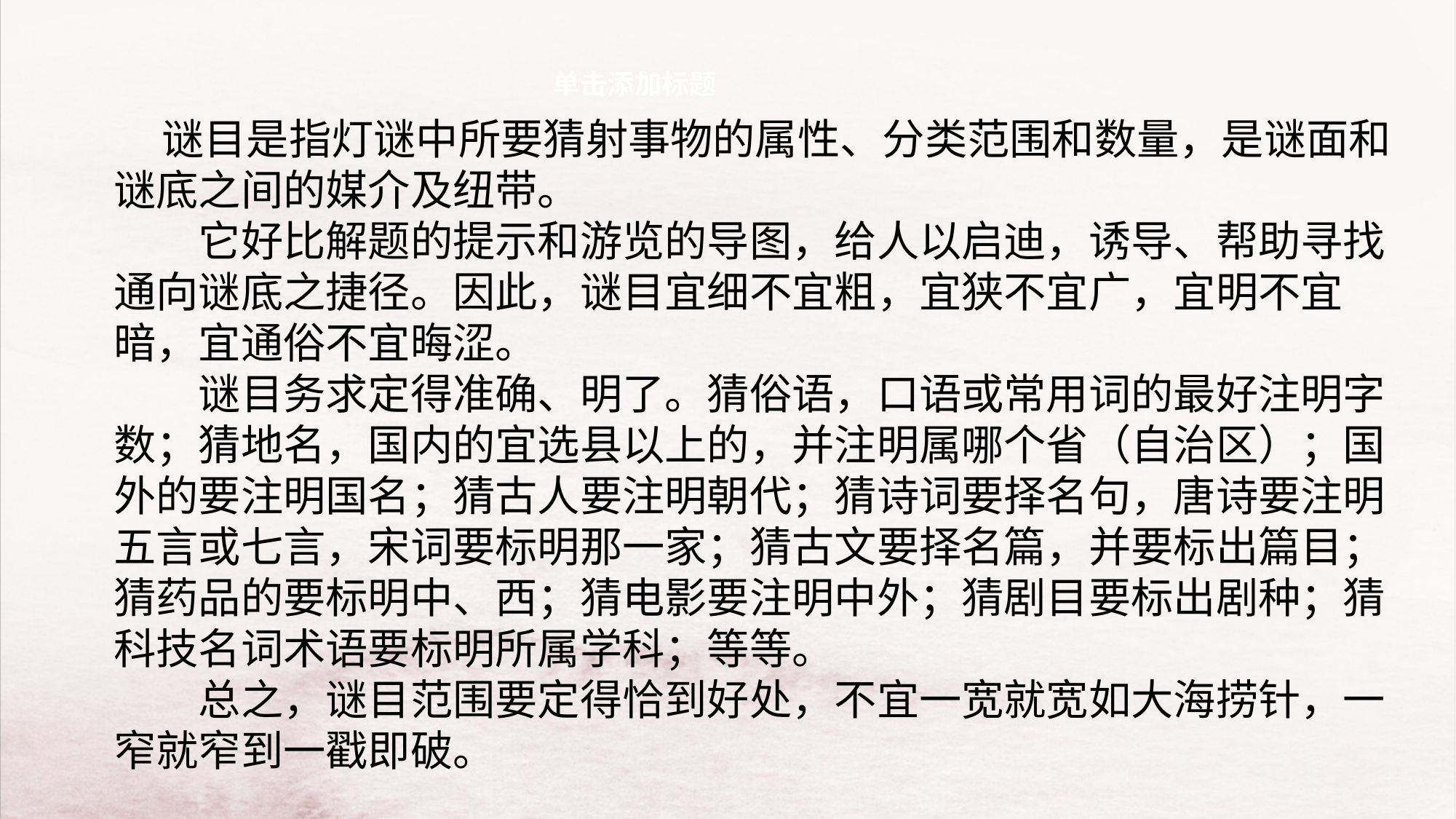

谜目是指灯谜中所要猜射事物的属性、分类范围和数量，是谜面和谜底之间的媒介及纽带。
　　它好比解题的提示和游览的导图，给人以启迪，诱导、帮助寻找通向谜底之捷径。因此，谜目宜细不宜粗，宜狭不宜广，宜明不宜暗，宜通俗不宜晦涩。
　　谜目务求定得准确、明了。猜俗语，口语或常用词的最好注明字数；猜地名，国内的宜选县以上的，并注明属哪个省（自治区）；国外的要注明国名；猜古人要注明朝代；猜诗词要择名句，唐诗要注明五言或七言，宋词要标明那一家；猜古文要择名篇，并要标出篇目；猜药品的要标明中、西；猜电影要注明中外；猜剧目要标出剧种；猜科技名词术语要标明所属学科；等等。
　　总之，谜目范围要定得恰到好处，不宜一宽就宽如大海捞针，一窄就窄到一戳即破。
单击添加标题